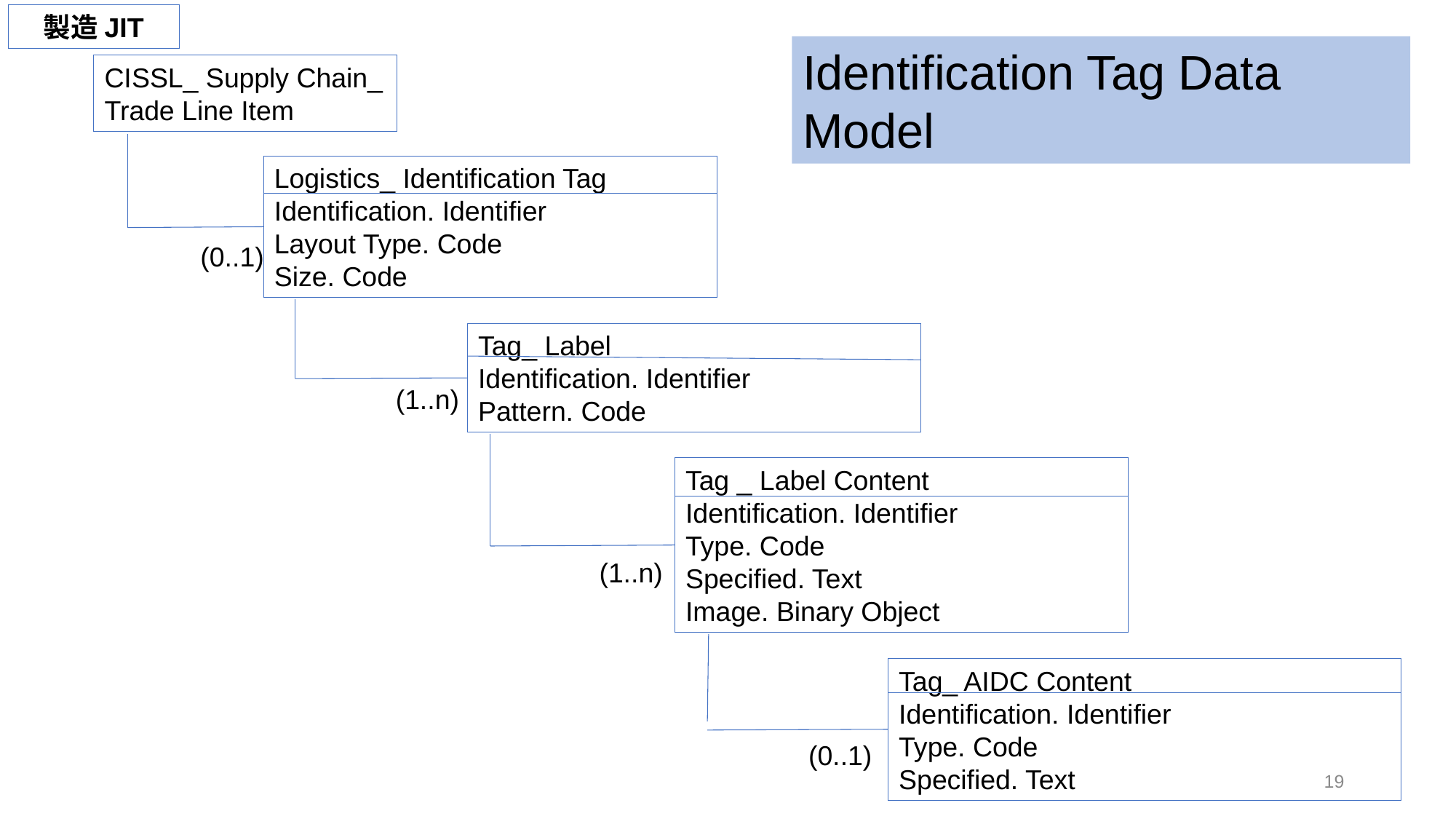

製造JIT
Identification Tag Data Model
CISSL_ Supply Chain_ Trade Line Item
Logistics_ Identification Tag
Identification. Identifier
Layout Type. Code
Size. Code
(0..1)
Tag_ Label
Identification. Identifier
Pattern. Code
(1..n)
Tag _ Label Content
Identification. Identifier
Type. Code
Specified. Text
Image. Binary Object
(1..n)
Tag_ AIDC Content
Identification. Identifier
Type. Code
Specified. Text
(0..1)
19